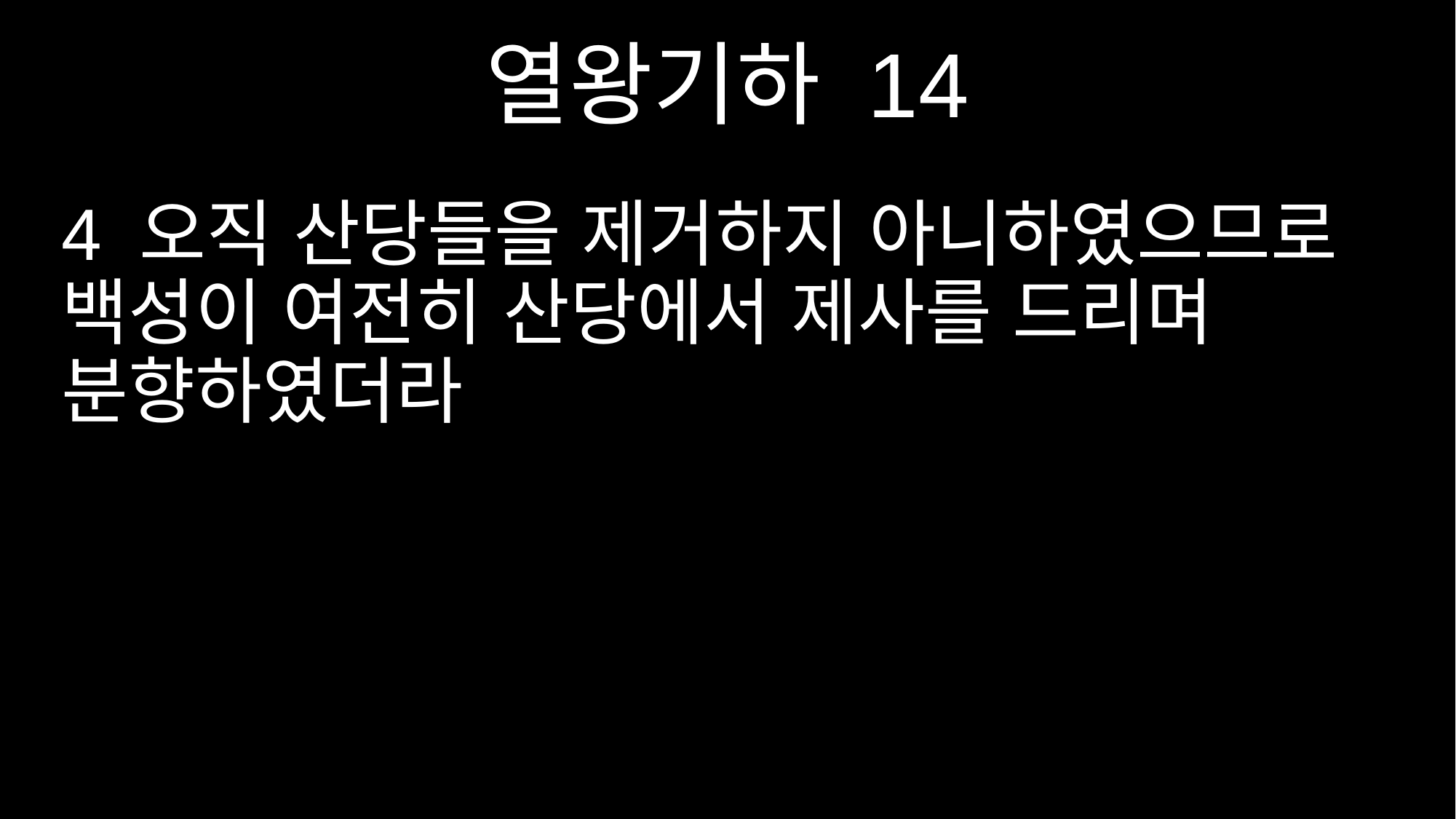

열왕기하 14
4 오직 산당들을 제거하지 아니하였으므로 백성이 여전히 산당에서 제사를 드리며 분향하였더라